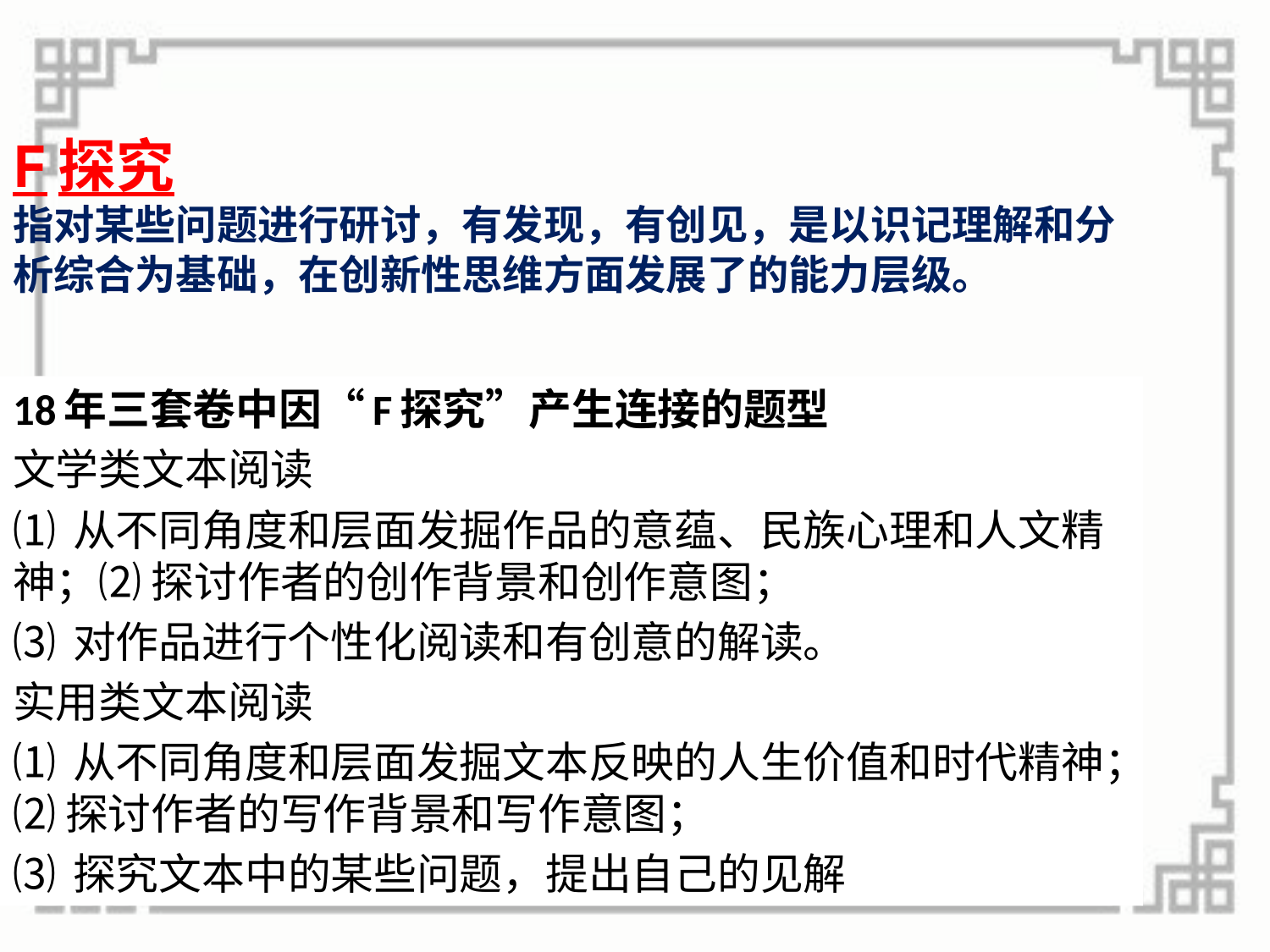

# F探究 指对某些问题进行研讨，有发现，有创见，是以识记理解和分析综合为基础，在创新性思维方面发展了的能力层级。
18年三套卷中因“F探究”产生连接的题型
文学类文本阅读
⑴ 从不同角度和层面发掘作品的意蕴、民族心理和人文精神；⑵ 探讨作者的创作背景和创作意图；
⑶ 对作品进行个性化阅读和有创意的解读。
实用类文本阅读
⑴ 从不同角度和层面发掘文本反映的人生价值和时代精神；⑵ 探讨作者的写作背景和写作意图；
⑶ 探究文本中的某些问题，提出自己的见解